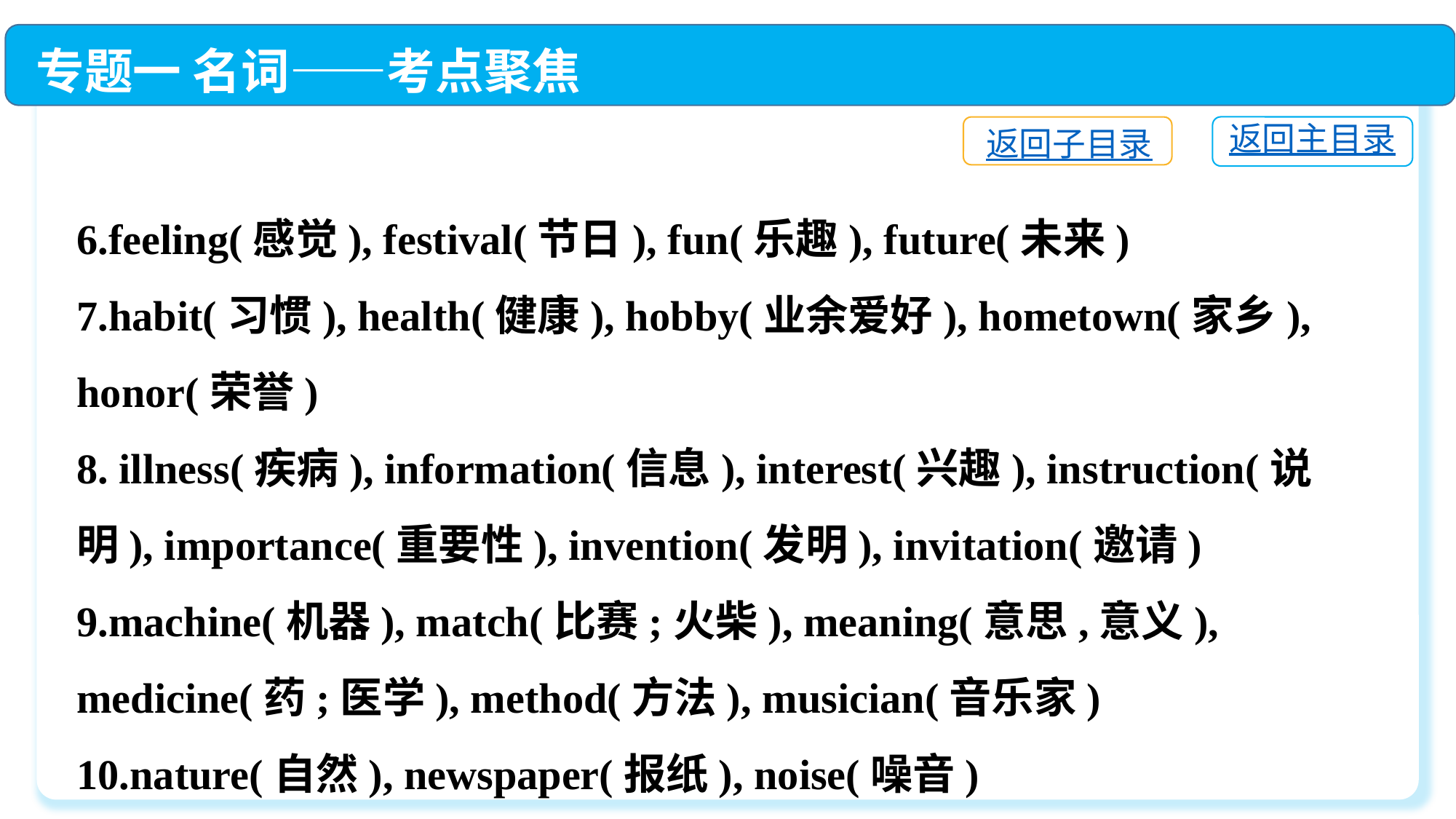

专题一 名词——考点聚焦

返回主目录

返回子目录
6.feeling(感觉), festival(节日), fun(乐趣), future(未来)
7.habit(习惯), health(健康), hobby(业余爱好), hometown(家乡), honor(荣誉)
8. illness(疾病), information(信息), interest(兴趣), instruction(说明), importance(重要性), invention(发明), invitation(邀请)
9.machine(机器), match(比赛;火柴), meaning(意思,意义), medicine(药;医学), method(方法), musician(音乐家)
10.nature(自然), newspaper(报纸), noise(噪音)